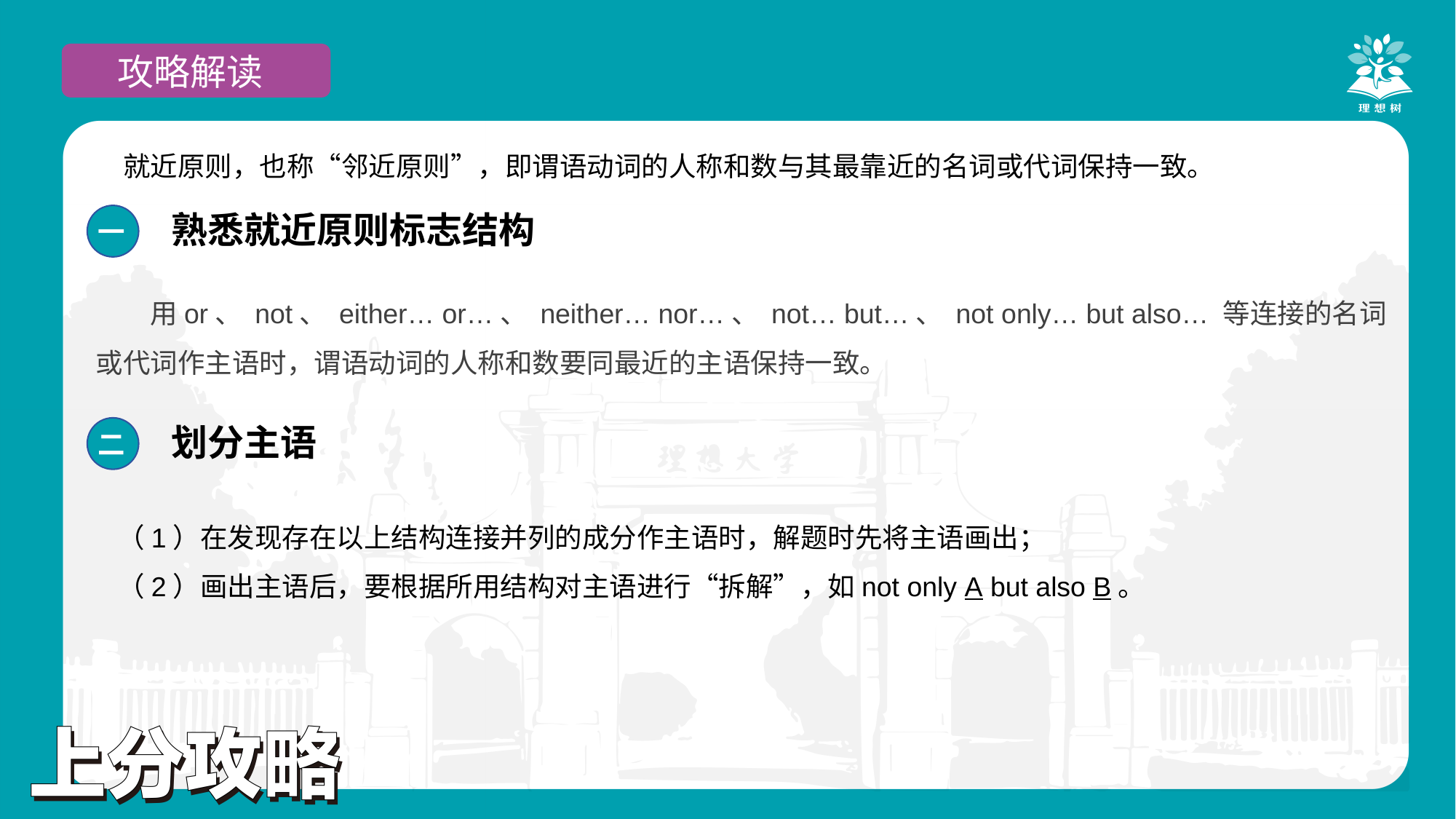

攻略解读
就近原则，也称“邻近原则”，即谓语动词的人称和数与其最靠近的名词或代词保持一致。
熟悉就近原则标志结构

一
用or、 not、 either… or…、 neither… nor…、 not… but…、 not only… but also… 等连接的名词或代词作主语时，谓语动词的人称和数要同最近的主语保持一致。
划分主语

二
（1）在发现存在以上结构连接并列的成分作主语时，解题时先将主语画出；
（2）画出主语后，要根据所用结构对主语进行“拆解”，如not only A but also B。